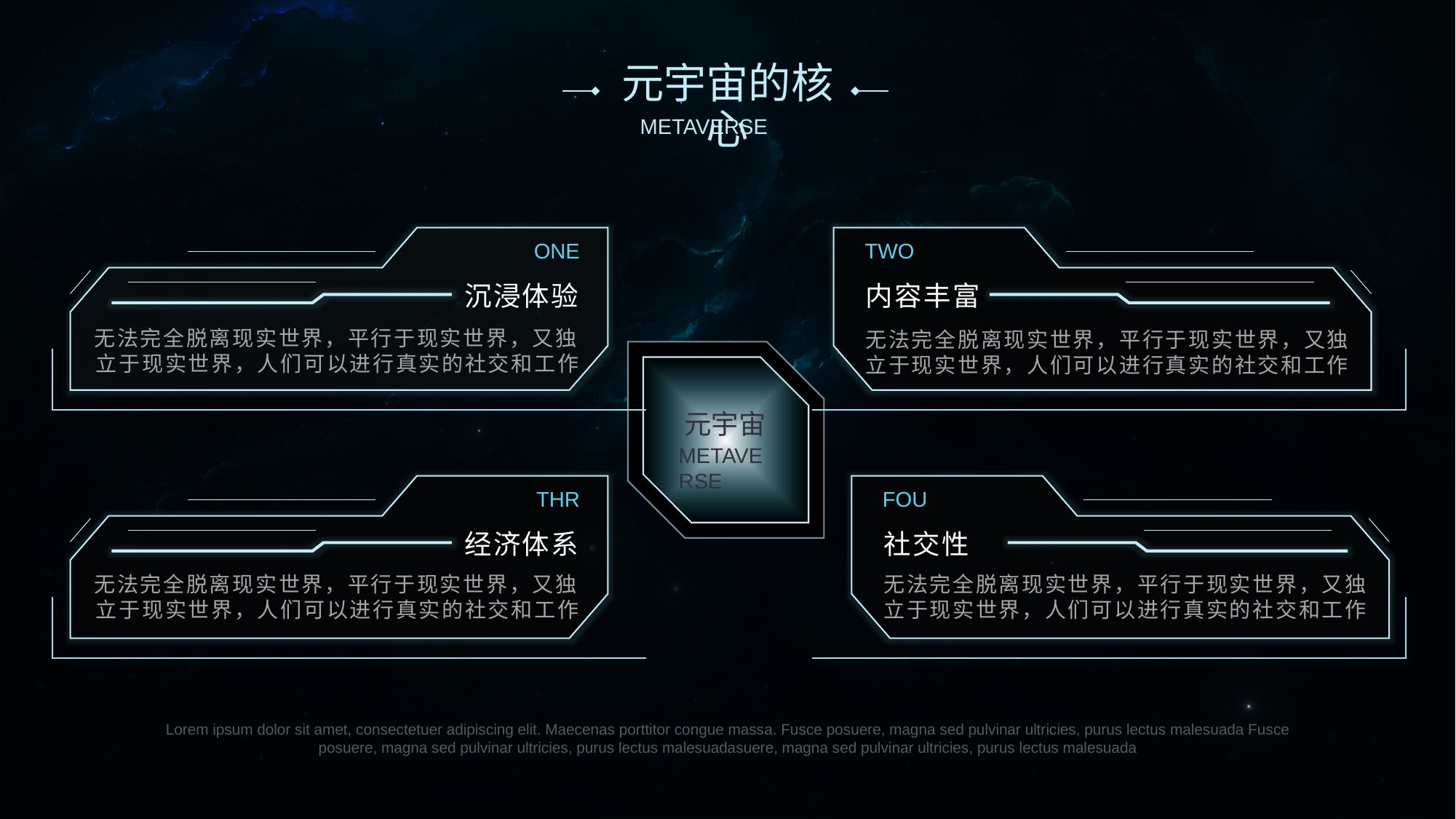

# 元宇宙的核心

ONE
TWO
沉浸体验
内容丰富
无法完全脱离现实世界，平行于现实世界，又独立于现实世界，人们可以进行真实的社交和工作
无法完全脱离现实世界，平行于现实世界，又独立于现实世界，人们可以进行真实的社交和工作

元宇宙
METAVERSE

THR
FOU
经济体系
社交性
无法完全脱离现实世界，平行于现实世界，又独立于现实世界，人们可以进行真实的社交和工作
无法完全脱离现实世界，平行于现实世界，又独立于现实世界，人们可以进行真实的社交和工作

Lorem ipsum dolor sit amet, consectetuer adipiscing elit. Maecenas porttitor congue massa. Fusce posuere, magna sed pulvinar ultricies, purus lectus malesuada Fusce posuere, magna sed pulvinar ultricies, purus lectus malesuadasuere, magna sed pulvinar ultricies, purus lectus malesuada